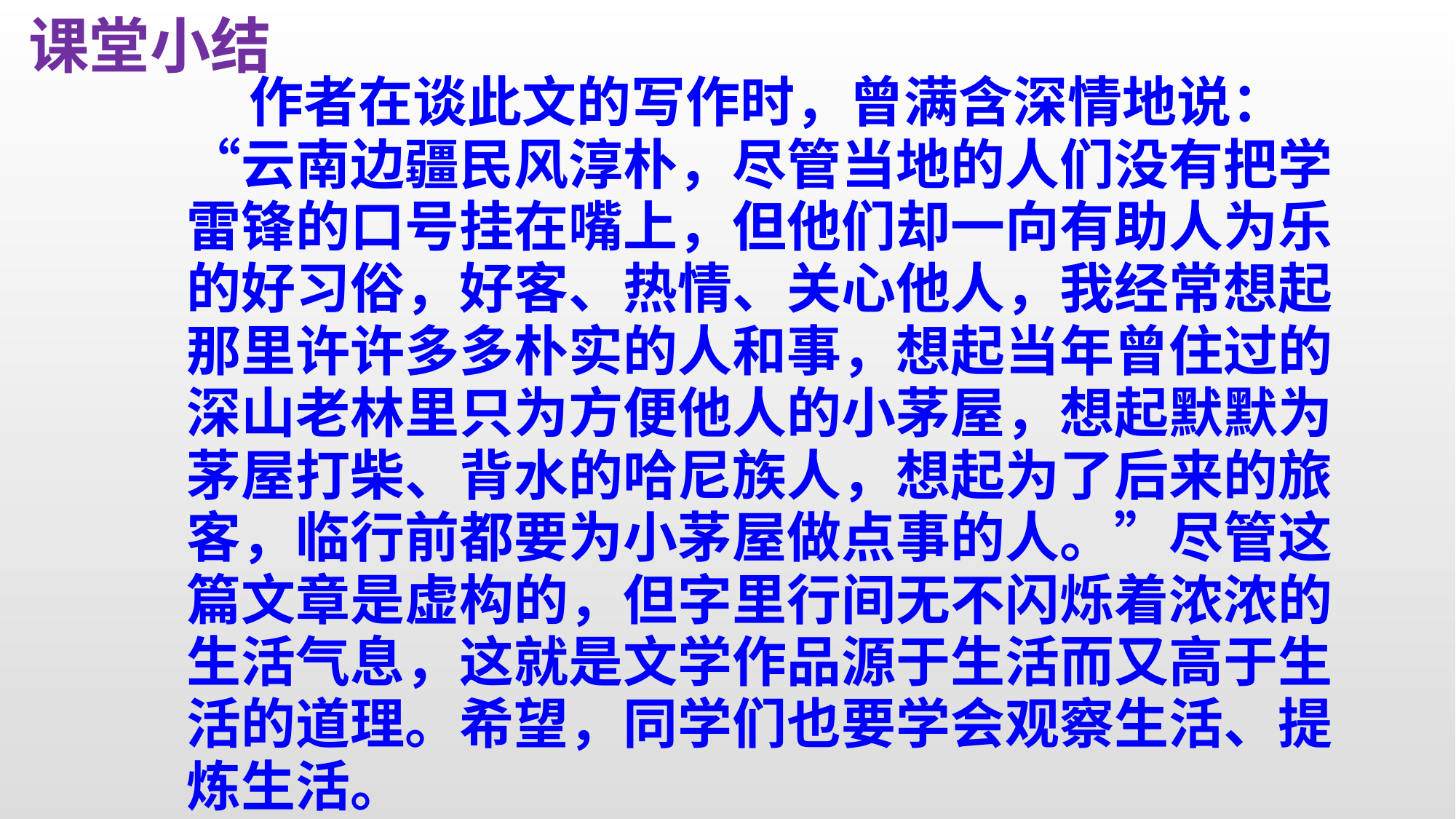

课堂小结
    作者在谈此文的写作时，曾满含深情地说：“云南边疆民风淳朴，尽管当地的人们没有把学雷锋的口号挂在嘴上，但他们却一向有助人为乐的好习俗，好客、热情、关心他人，我经常想起那里许许多多朴实的人和事，想起当年曾住过的深山老林里只为方便他人的小茅屋，想起默默为茅屋打柴、背水的哈尼族人，想起为了后来的旅客，临行前都要为小茅屋做点事的人。”尽管这篇文章是虚构的，但字里行间无不闪烁着浓浓的生活气息，这就是文学作品源于生活而又高于生活的道理。希望，同学们也要学会观察生活、提炼生活。